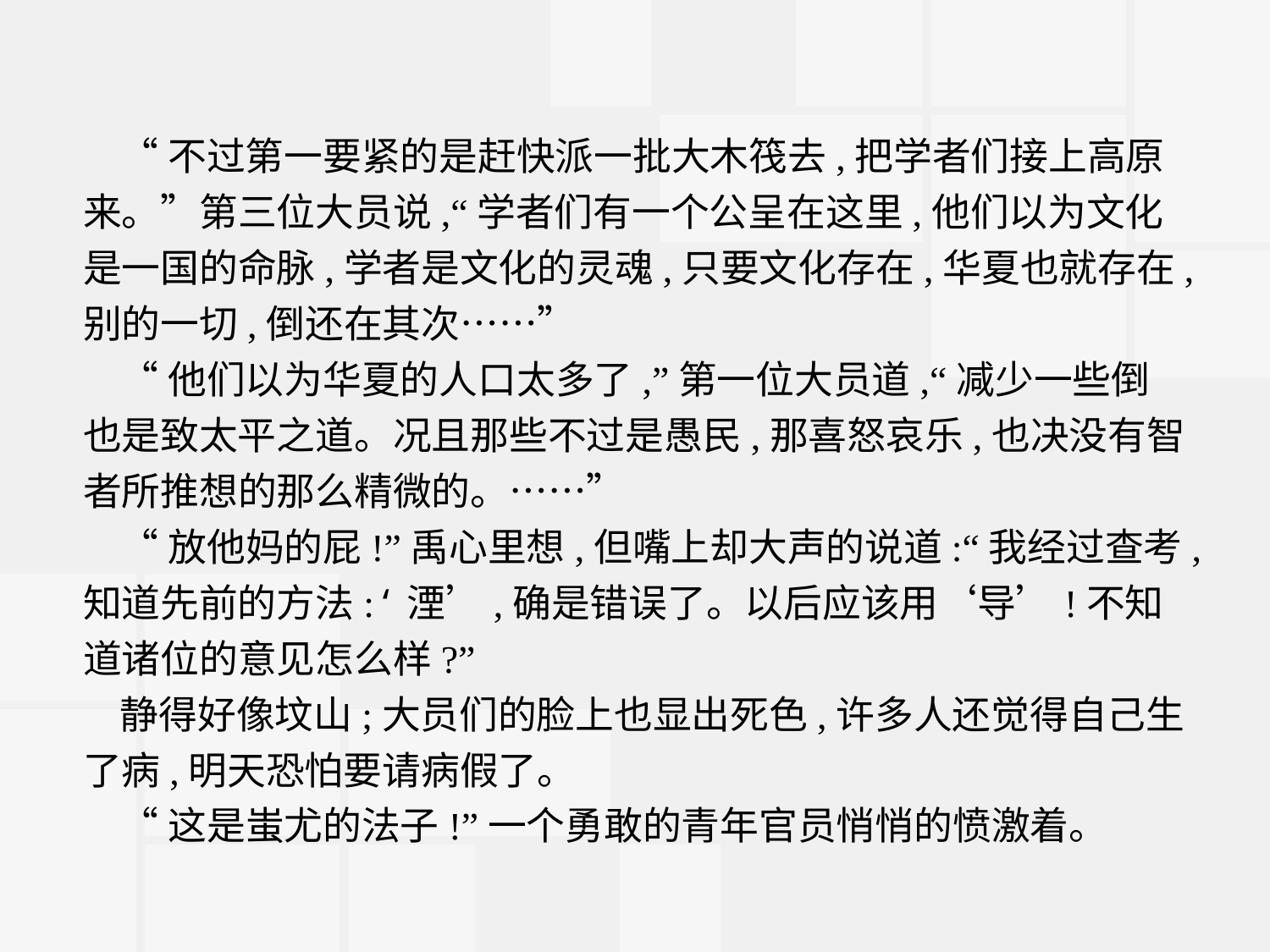

“不过第一要紧的是赶快派一批大木筏去,把学者们接上高原来。”第三位大员说,“学者们有一个公呈在这里,他们以为文化是一国的命脉,学者是文化的灵魂,只要文化存在,华夏也就存在,别的一切,倒还在其次……”
“他们以为华夏的人口太多了,”第一位大员道,“减少一些倒也是致太平之道。况且那些不过是愚民,那喜怒哀乐,也决没有智者所推想的那么精微的。……”
“放他妈的屁!”禹心里想,但嘴上却大声的说道:“我经过查考,知道先前的方法:‘湮’,确是错误了。以后应该用‘导’!不知道诸位的意见怎么样?”
静得好像坟山;大员们的脸上也显出死色,许多人还觉得自己生了病,明天恐怕要请病假了。
“这是蚩尤的法子!”一个勇敢的青年官员悄悄的愤激着。